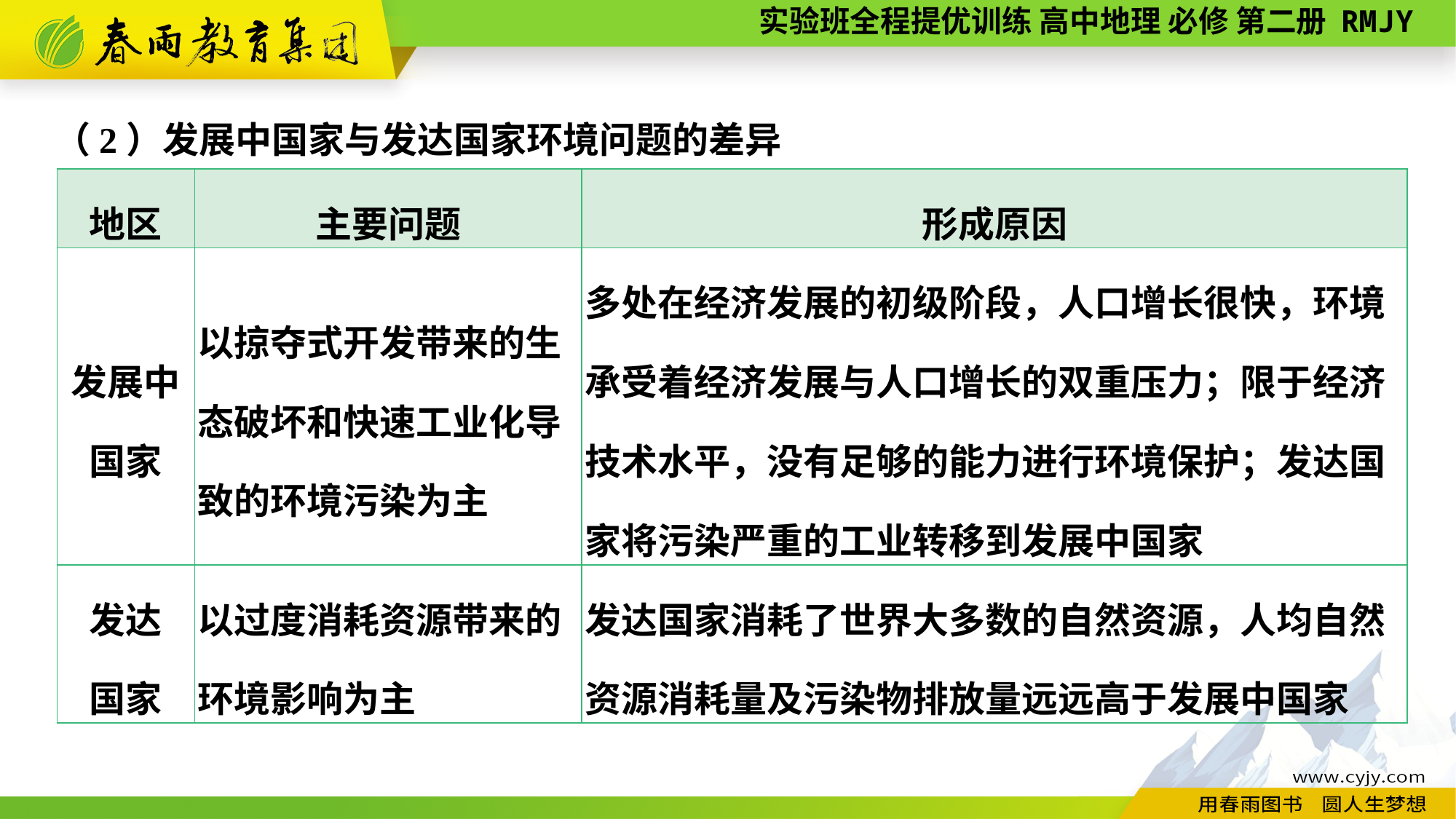

（2）发展中国家与发达国家环境问题的差异
| 地区 | 主要问题 | 形成原因 |
| --- | --- | --- |
| 发展中 国家 | 以掠夺式开发带来的生态破坏和快速工业化导致的环境污染为主 | 多处在经济发展的初级阶段，人口增长很快，环境承受着经济发展与人口增长的双重压力；限于经济技术水平，没有足够的能力进行环境保护；发达国家将污染严重的工业转移到发展中国家 |
| 发达 国家 | 以过度消耗资源带来的环境影响为主 | 发达国家消耗了世界大多数的自然资源，人均自然资源消耗量及污染物排放量远远高于发展中国家 |